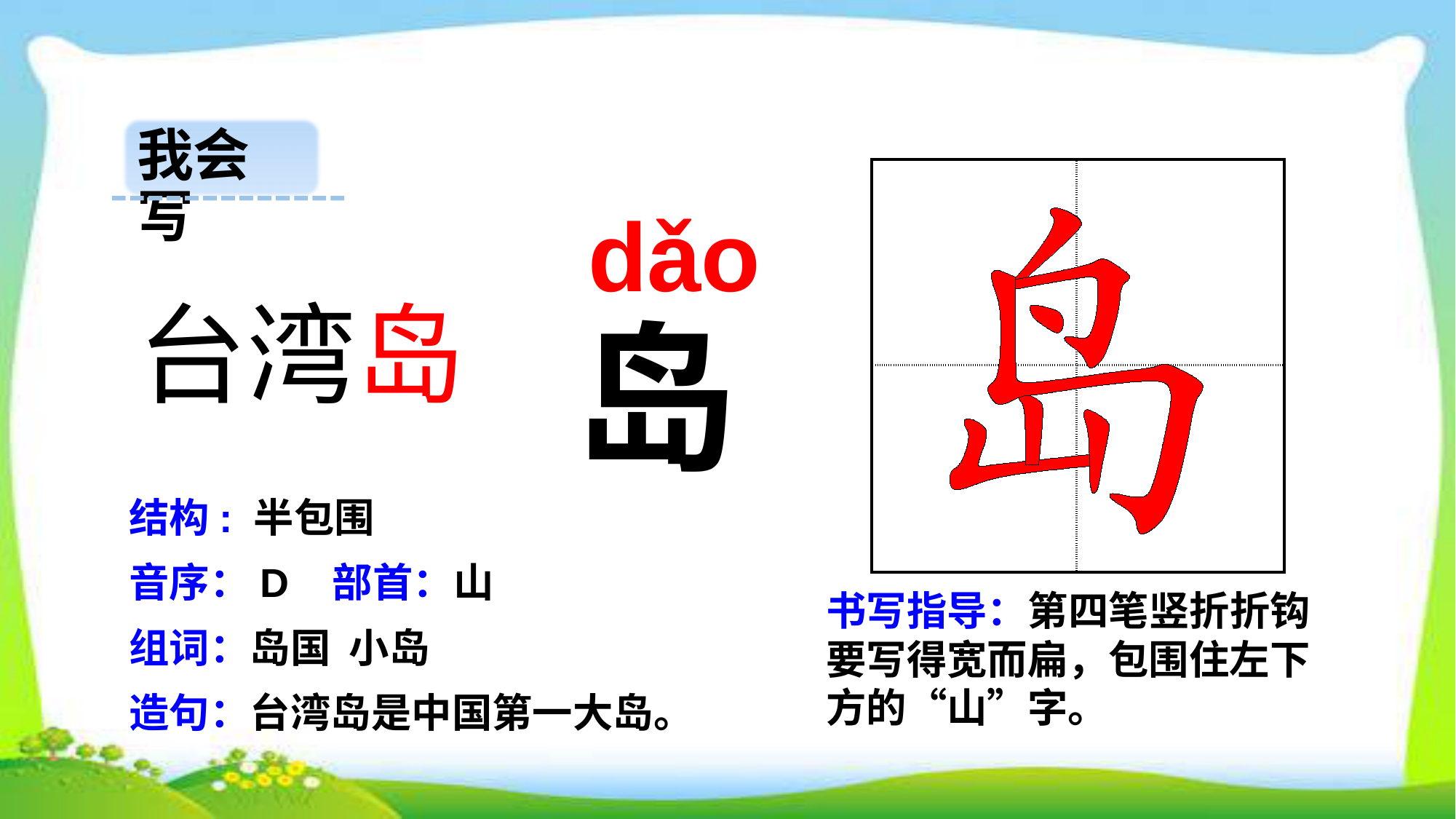

我会写

|  |  |
| --- | --- |
|  |  |
  dǎo

台湾岛
岛

结构: 半包围
音序：D   部首：山
书写指导：第四笔竖折折钩要写得宽而扁，包围住左下方的“山”字。
组词：岛国  小岛
造句：台湾岛是中国第一大岛。